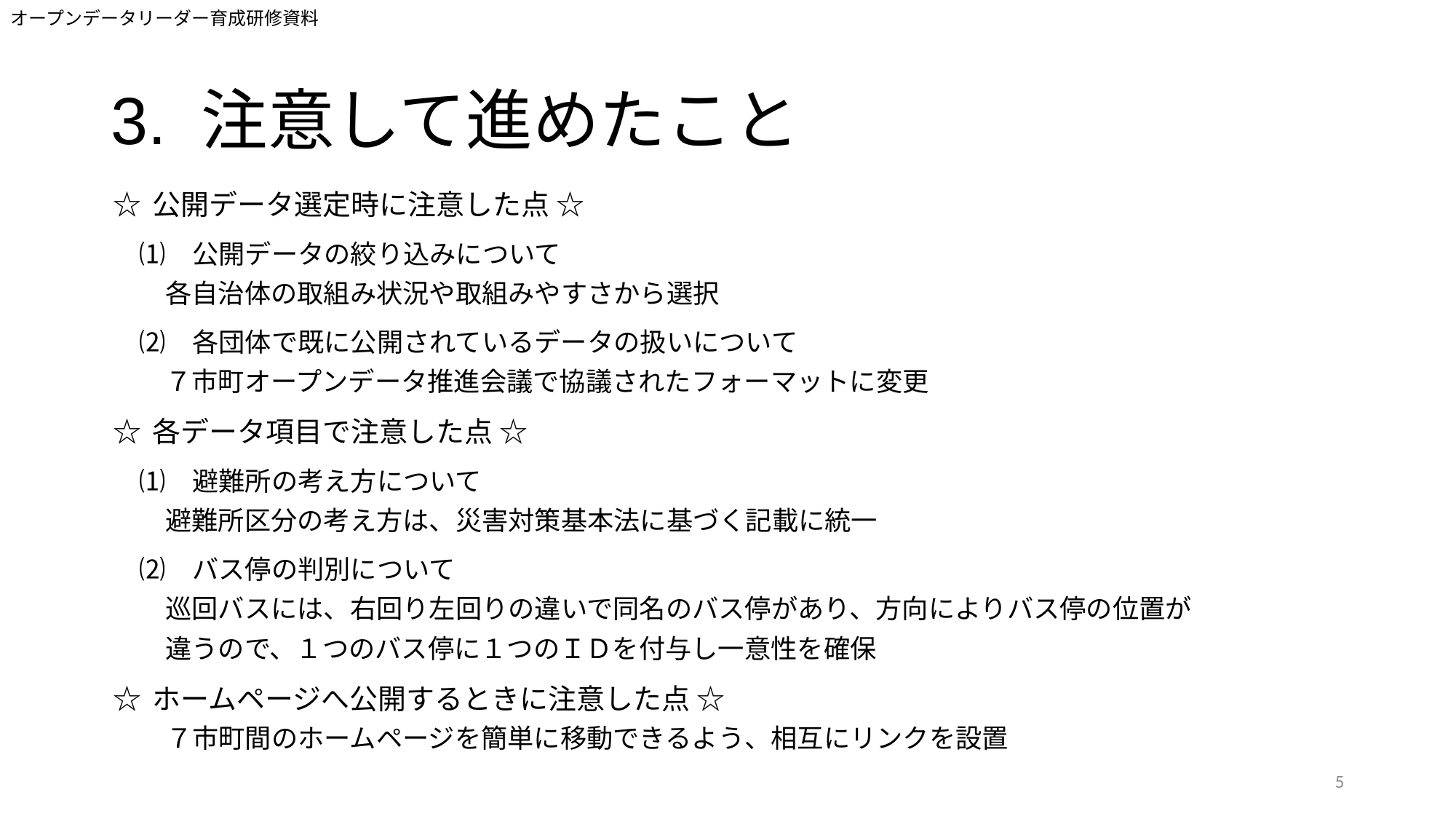

オープンデータリーダー育成研修資料
# 3. 注意して進めたこと
☆ 公開データ選定時に注意した点 ☆
　⑴　公開データの絞り込みについて
各自治体の取組み状況や取組みやすさから選択
　⑵　各団体で既に公開されているデータの扱いについて
７市町オープンデータ推進会議で協議されたフォーマットに変更
☆ 各データ項目で注意した点 ☆
　⑴　避難所の考え方について
避難所区分の考え方は、災害対策基本法に基づく記載に統一
　⑵　バス停の判別について
巡回バスには、右回り左回りの違いで同名のバス停があり、方向によりバス停の位置が
違うので、１つのバス停に１つのＩＤを付与し一意性を確保
☆ ホームページへ公開するときに注意した点 ☆
　　７市町間のホームページを簡単に移動できるよう、相互にリンクを設置
5